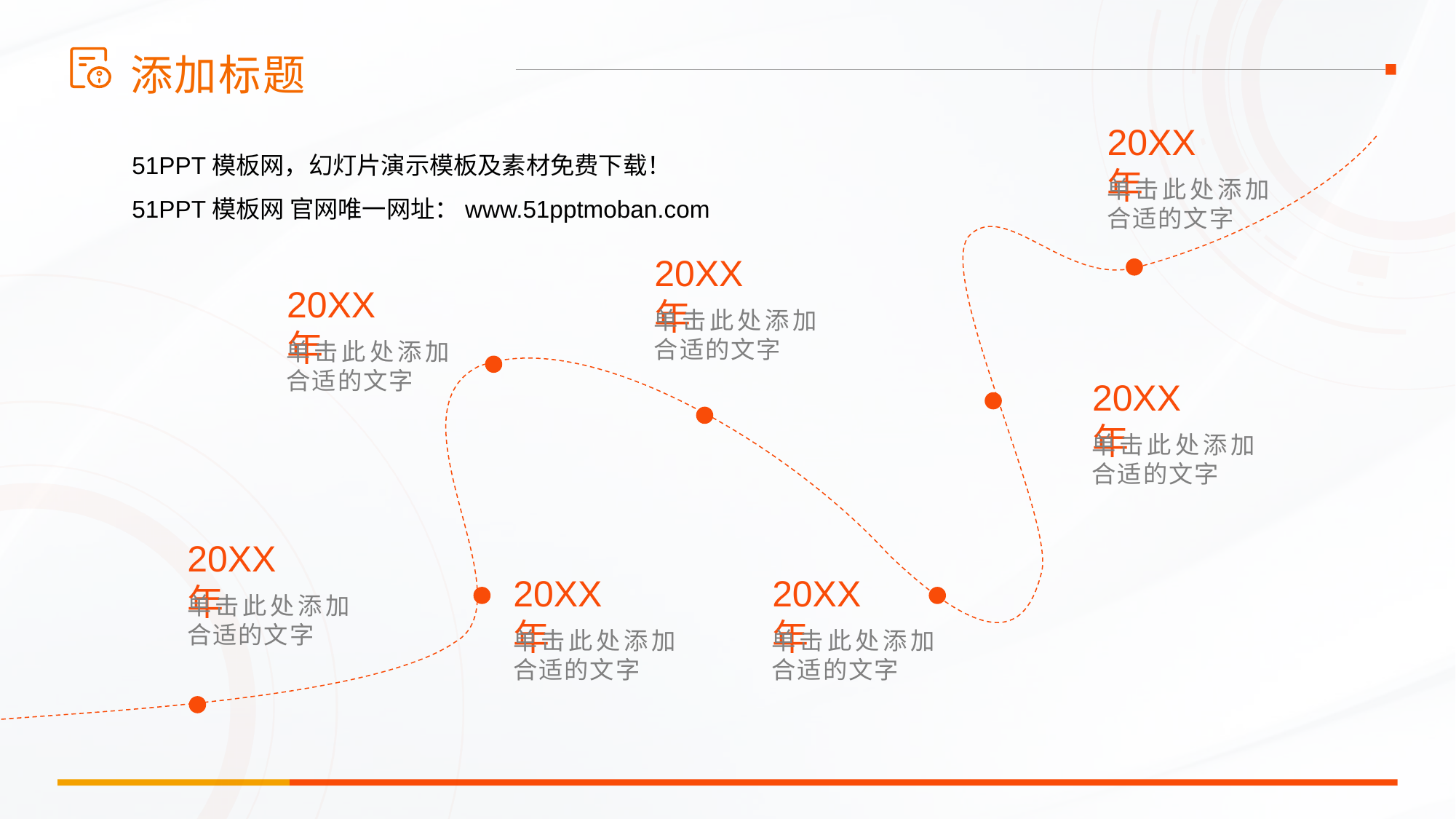

添加标题

20XX年
51PPT模板网，幻灯片演示模板及素材免费下载！
51PPT模板网 官网唯一网址：www.51pptmoban.com
单击此处添加合适的文字
20XX年

20XX年
单击此处添加合适的文字
单击此处添加合适的文字

20XX年

单击此处添加合适的文字
20XX年
20XX年
20XX年
单击此处添加合适的文字

单击此处添加合适的文字
单击此处添加合适的文字